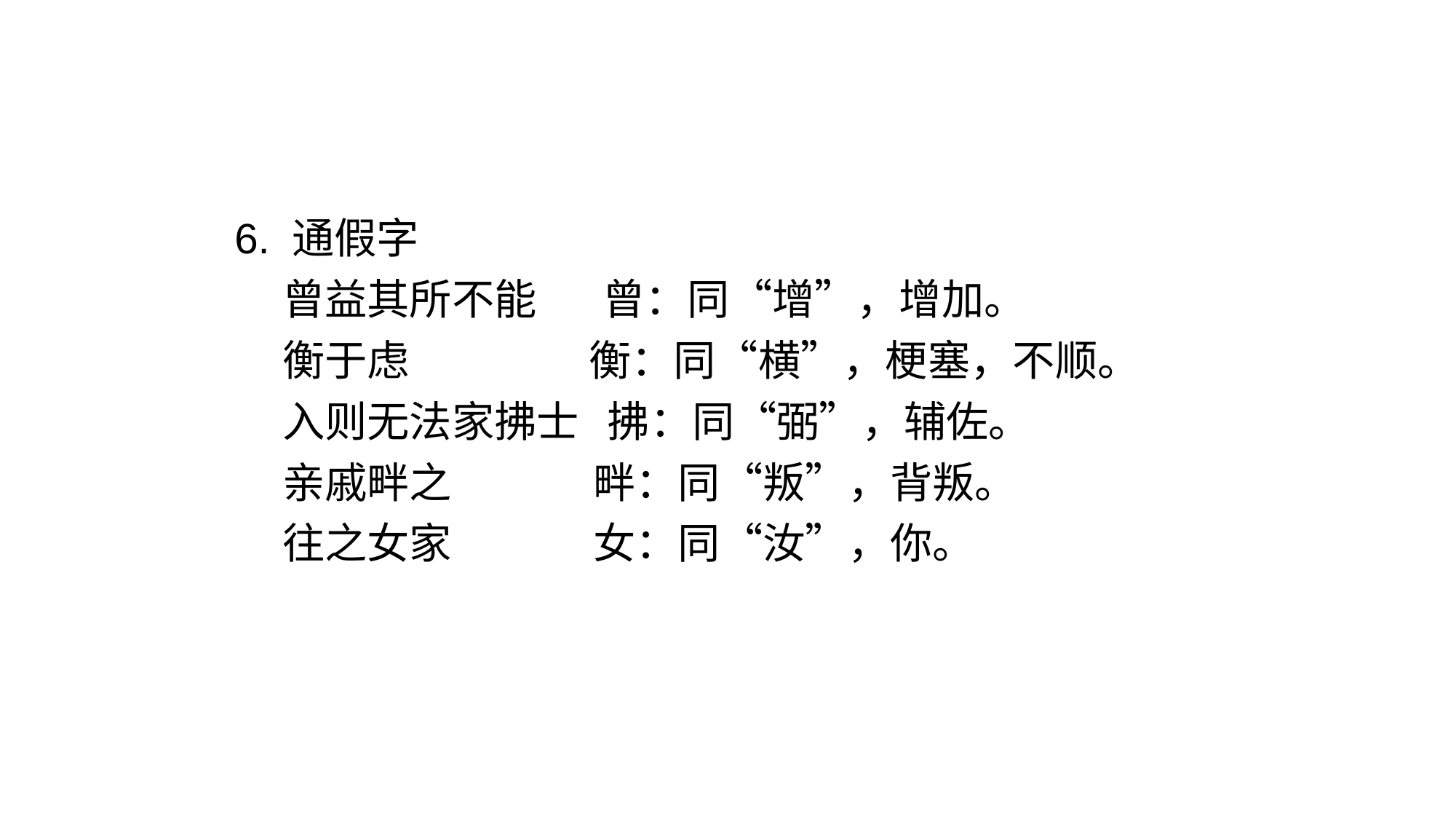

6. 通假字
    曾益其所不能       曾：同“增”，增加。
    衡于虑                   衡：同“横”，梗塞，不顺。
    入则无法家拂士   拂：同“弼”，辅佐。
    亲戚畔之               畔：同“叛”，背叛。
    往之女家               女：同“汝”，你。